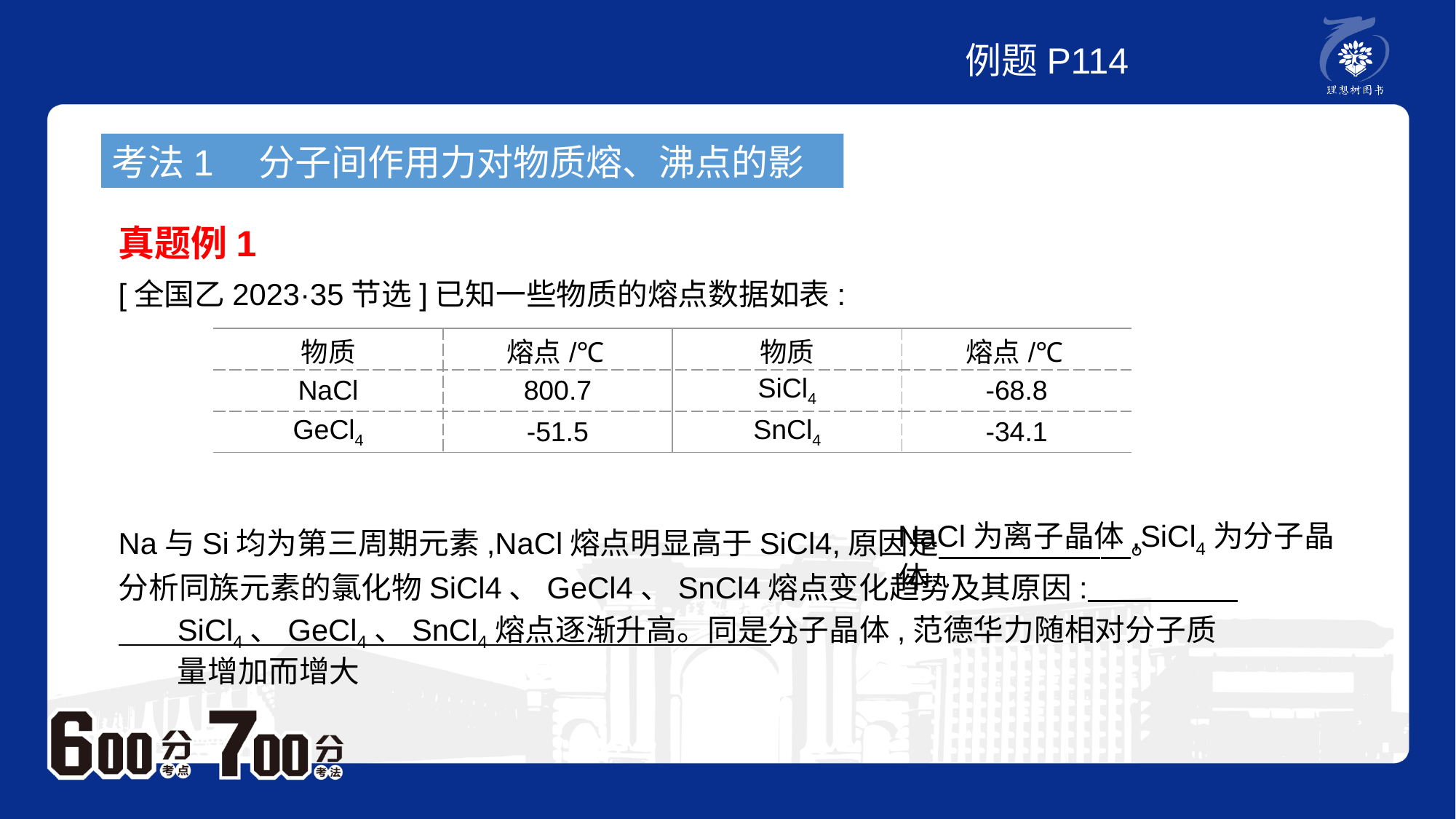

例题P114
考法1　分子间作用力对物质熔、沸点的影响
真题例1
[全国乙2023·35节选]已知一些物质的熔点数据如表:
| 物质 | 熔点/℃ | 物质 | 熔点/℃ |
| --- | --- | --- | --- |
| NaCl | 800.7 | SiCl4 | -68.8 |
| GeCl4 | -51.5 | SnCl4 | -34.1 |
Na与Si均为第三周期元素,NaCl熔点明显高于SiCl4,原因是                        	　。
分析同族元素的氯化物SiCl4、GeCl4、SnCl4熔点变化趋势及其原因:                                                                                                  。
NaCl为离子晶体,SiCl4为分子晶体
SiCl4、GeCl4、SnCl4熔点逐渐升高。同是分子晶体,范德华力随相对分子质量增加而增大